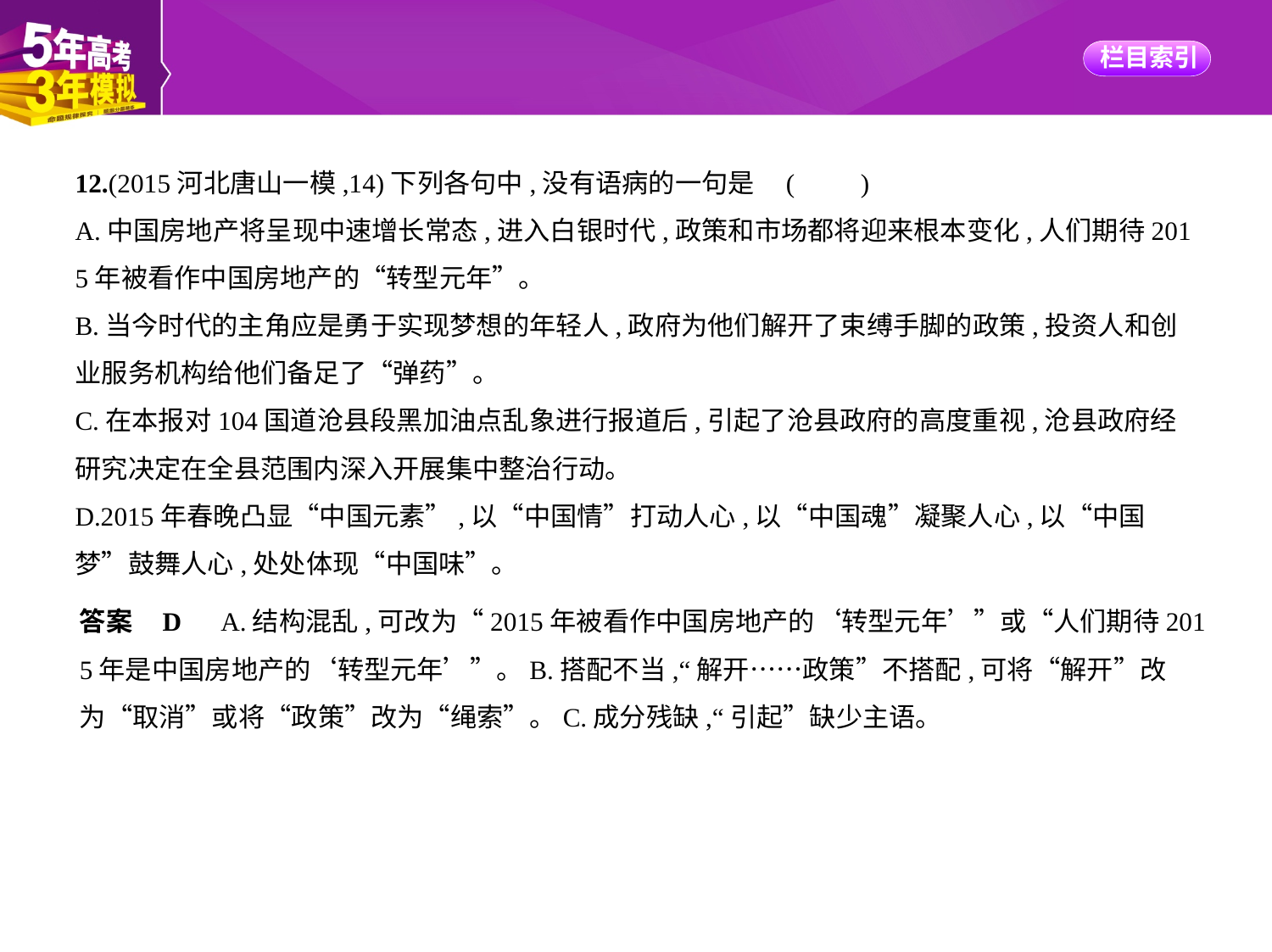

12.(2015河北唐山一模,14)下列各句中,没有语病的一句是 (　　)
A.中国房地产将呈现中速增长常态,进入白银时代,政策和市场都将迎来根本变化,人们期待201
5年被看作中国房地产的“转型元年”。
B.当今时代的主角应是勇于实现梦想的年轻人,政府为他们解开了束缚手脚的政策,投资人和创
业服务机构给他们备足了“弹药”。
C.在本报对104国道沧县段黑加油点乱象进行报道后,引起了沧县政府的高度重视,沧县政府经
研究决定在全县范围内深入开展集中整治行动。
D.2015年春晚凸显“中国元素”,以“中国情”打动人心,以“中国魂”凝聚人心,以“中国
梦”鼓舞人心,处处体现“中国味”。
答案    D　A.结构混乱,可改为“2015年被看作中国房地产的‘转型元年’”或“人们期待201
5年是中国房地产的‘转型元年’”。B.搭配不当,“解开……政策”不搭配,可将“解开”改
为“取消”或将“政策”改为“绳索”。C.成分残缺,“引起”缺少主语。